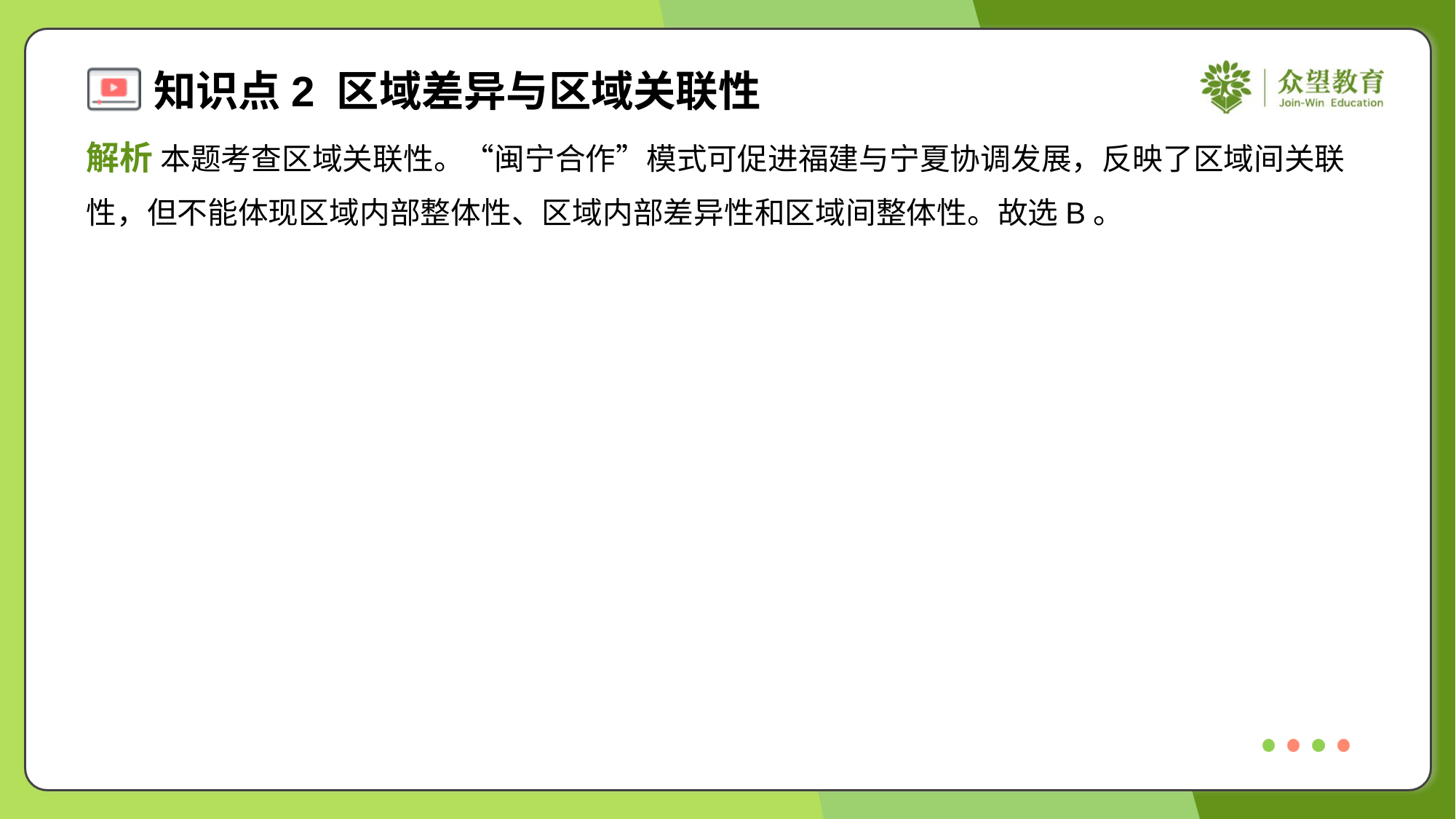

解析 本题考查区域关联性。“闽宁合作”模式可促进福建与宁夏协调发展，反映了区域间关联
性，但不能体现区域内部整体性、区域内部差异性和区域间整体性。故选B。